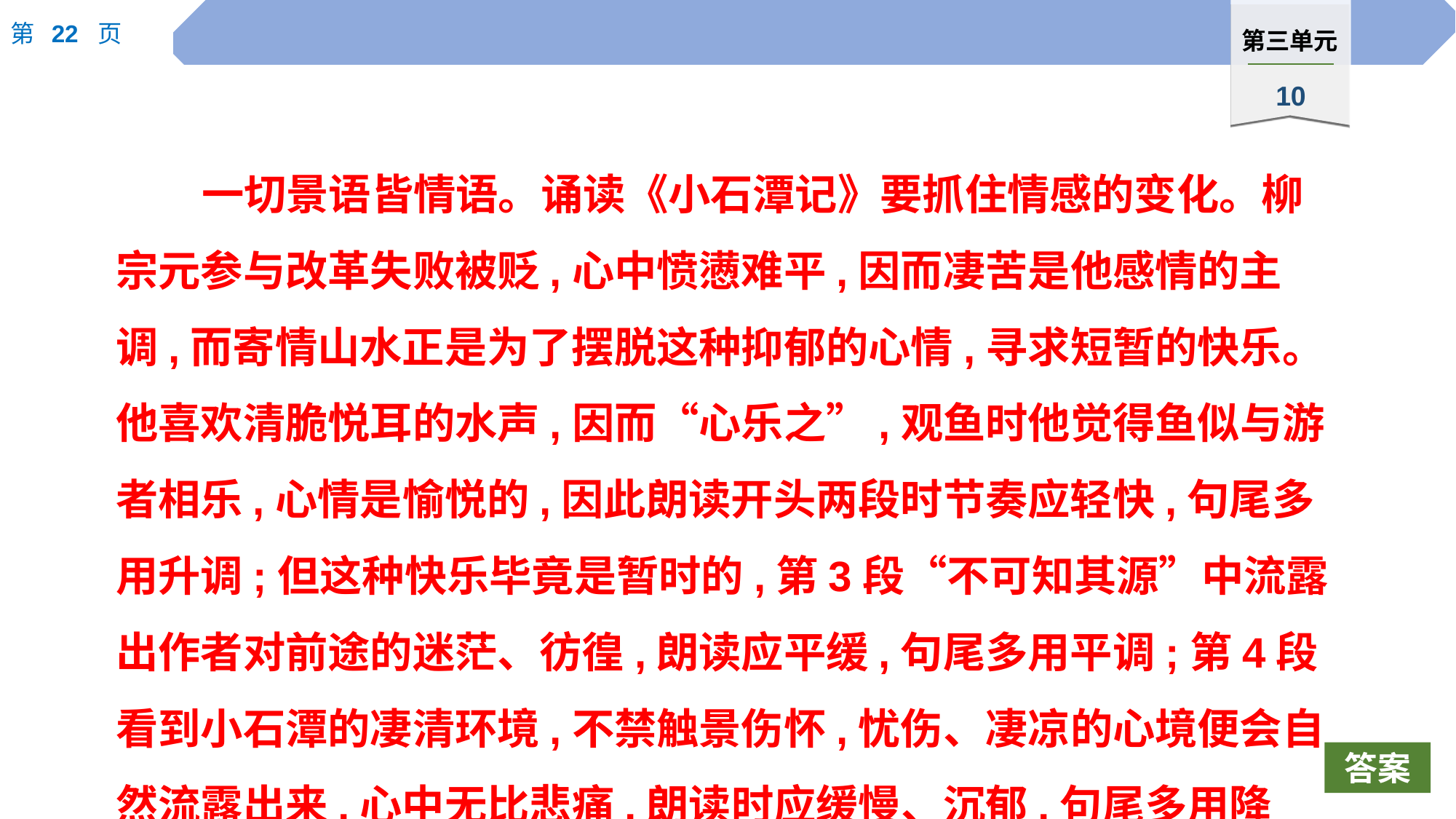

一切景语皆情语。诵读《小石潭记》要抓住情感的变化。柳宗元参与改革失败被贬,心中愤懑难平,因而凄苦是他感情的主调,而寄情山水正是为了摆脱这种抑郁的心情,寻求短暂的快乐。他喜欢清脆悦耳的水声,因而“心乐之”,观鱼时他觉得鱼似与游者相乐,心情是愉悦的,因此朗读开头两段时节奏应轻快,句尾多用升调;但这种快乐毕竟是暂时的,第3段“不可知其源”中流露出作者对前途的迷茫、彷徨,朗读应平缓,句尾多用平调;第4段看到小石潭的凄清环境,不禁触景伤怀,忧伤、凄凉的心境便会自然流露出来,心中无比悲痛,朗读时应缓慢、沉郁,句尾多用降调。
答案